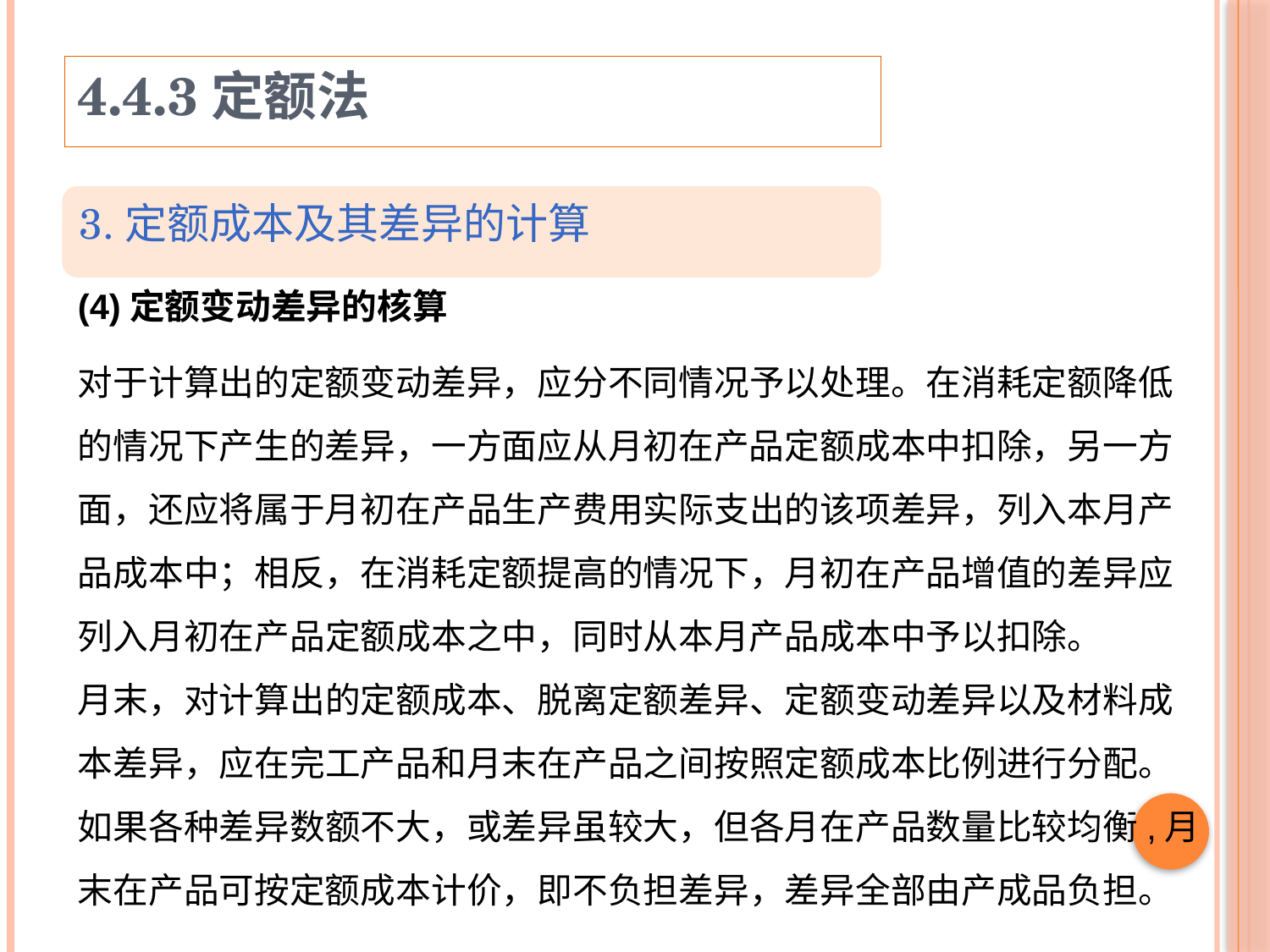

4.4.3定额法
3.定额成本及其差异的计算
(4)定额变动差异的核算
对于计算出的定额变动差异，应分不同情况予以处理。在消耗定额降低的情况下产生的差异，一方面应从月初在产品定额成本中扣除，另一方面，还应将属于月初在产品生产费用实际支出的该项差异，列入本月产品成本中；相反，在消耗定额提高的情况下，月初在产品增值的差异应列入月初在产品定额成本之中，同时从本月产品成本中予以扣除。
月末，对计算出的定额成本、脱离定额差异、定额变动差异以及材料成本差异，应在完工产品和月末在产品之间按照定额成本比例进行分配。如果各种差异数额不大，或差异虽较大，但各月在产品数量比较均衡,月末在产品可按定额成本计价，即不负担差异，差异全部由产成品负担。